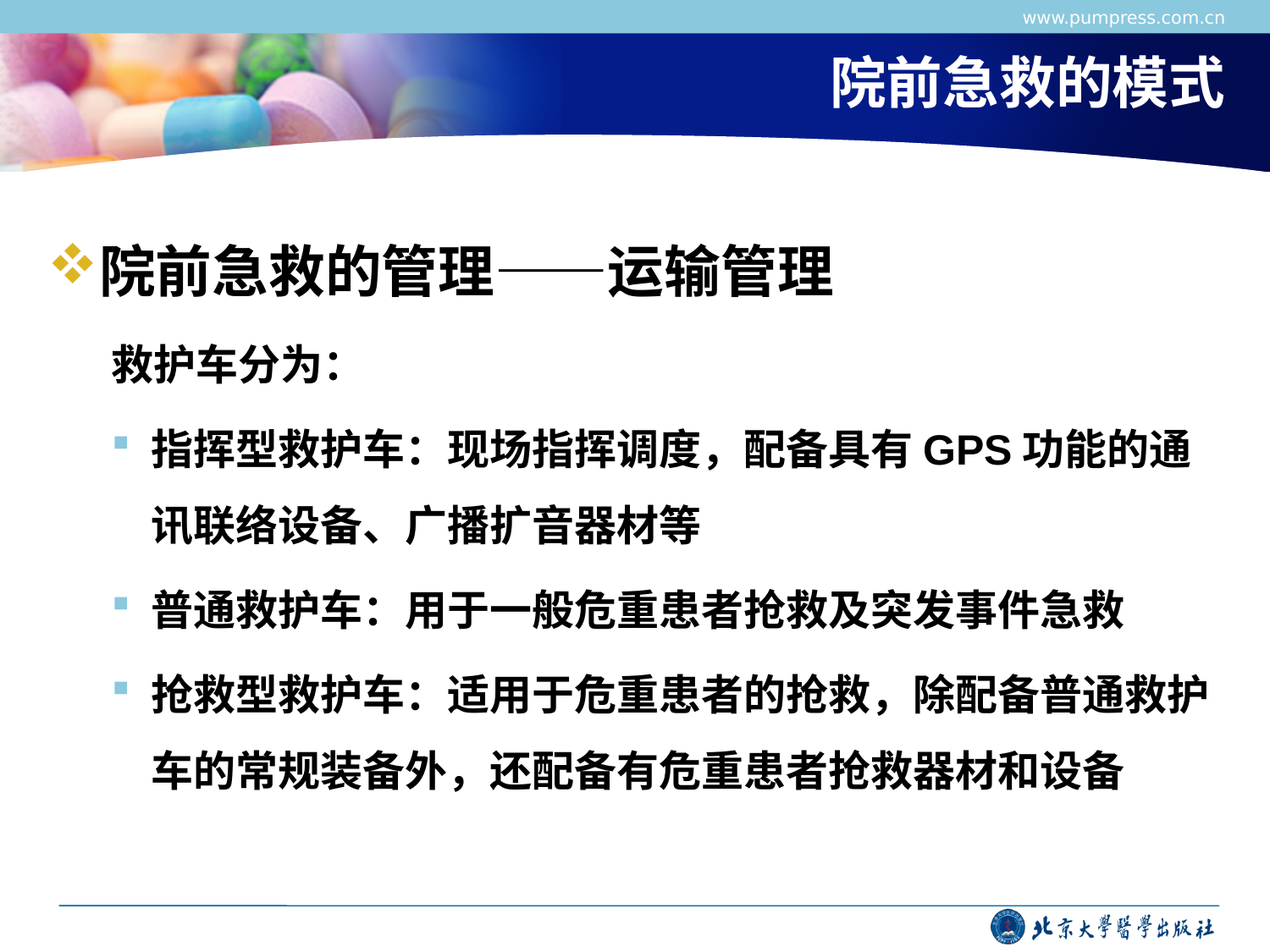

www.pumpress.com.cn
# 院前急救的模式
院前急救的管理——运输管理
救护车分为：
指挥型救护车：现场指挥调度，配备具有GPS功能的通讯联络设备、广播扩音器材等
普通救护车：用于一般危重患者抢救及突发事件急救
抢救型救护车：适用于危重患者的抢救，除配备普通救护车的常规装备外，还配备有危重患者抢救器材和设备